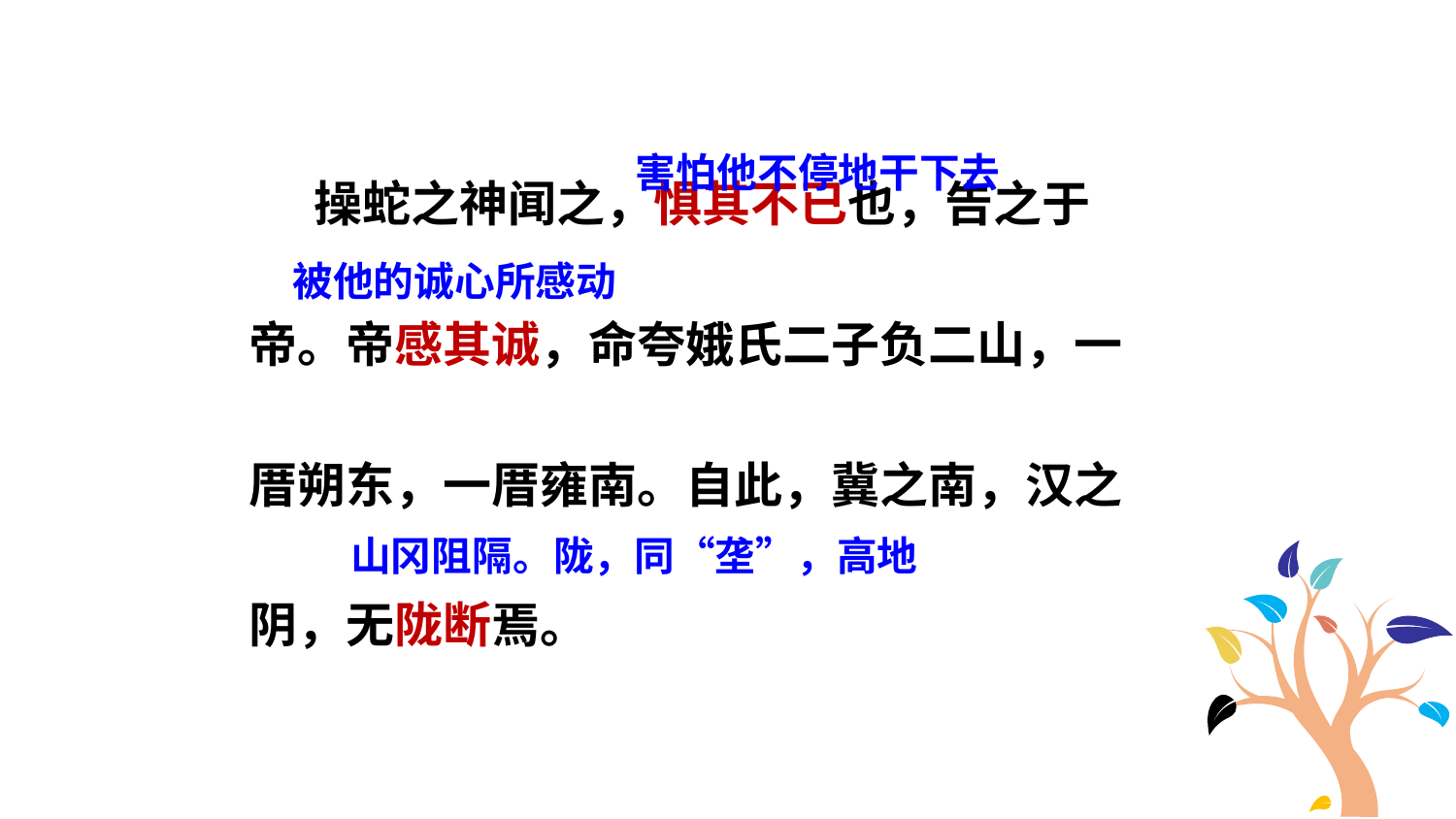

害怕他不停地干下去
    操蛇之神闻之，惧其不已也，告之于

帝。帝感其诚，命夸娥氏二子负二山，一

厝朔东，一厝雍南。自此，冀之南，汉之

阴，无陇断焉。
被他的诚心所感动
山冈阻隔。陇，同“垄”，高地